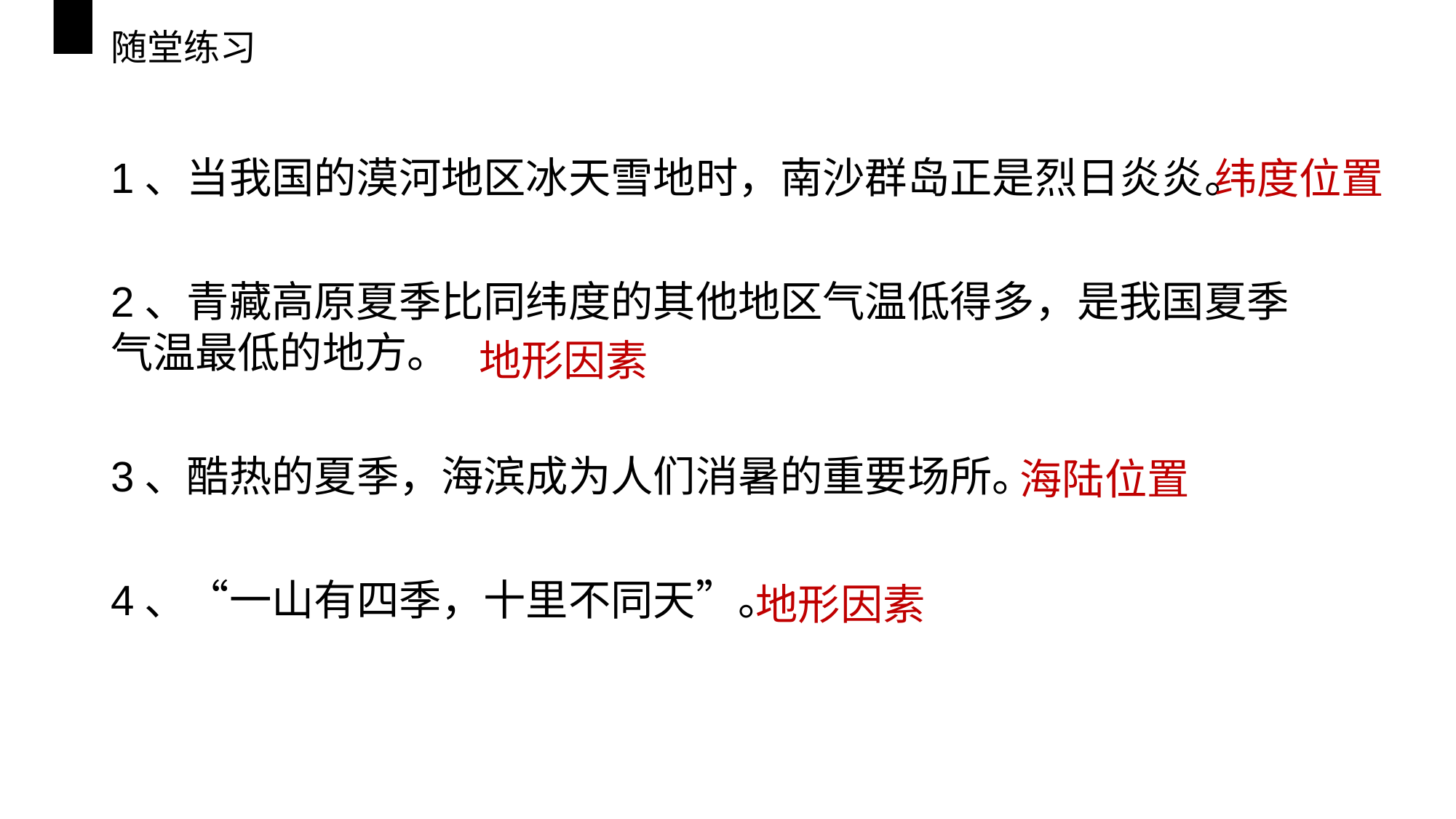

# 随堂练习
1、当我国的漠河地区冰天雪地时，南沙群岛正是烈日炎炎。
2、青藏高原夏季比同纬度的其他地区气温低得多，是我国夏季气温最低的地方。
3、酷热的夏季，海滨成为人们消暑的重要场所。
4、“一山有四季，十里不同天”。
纬度位置
地形因素
海陆位置
地形因素